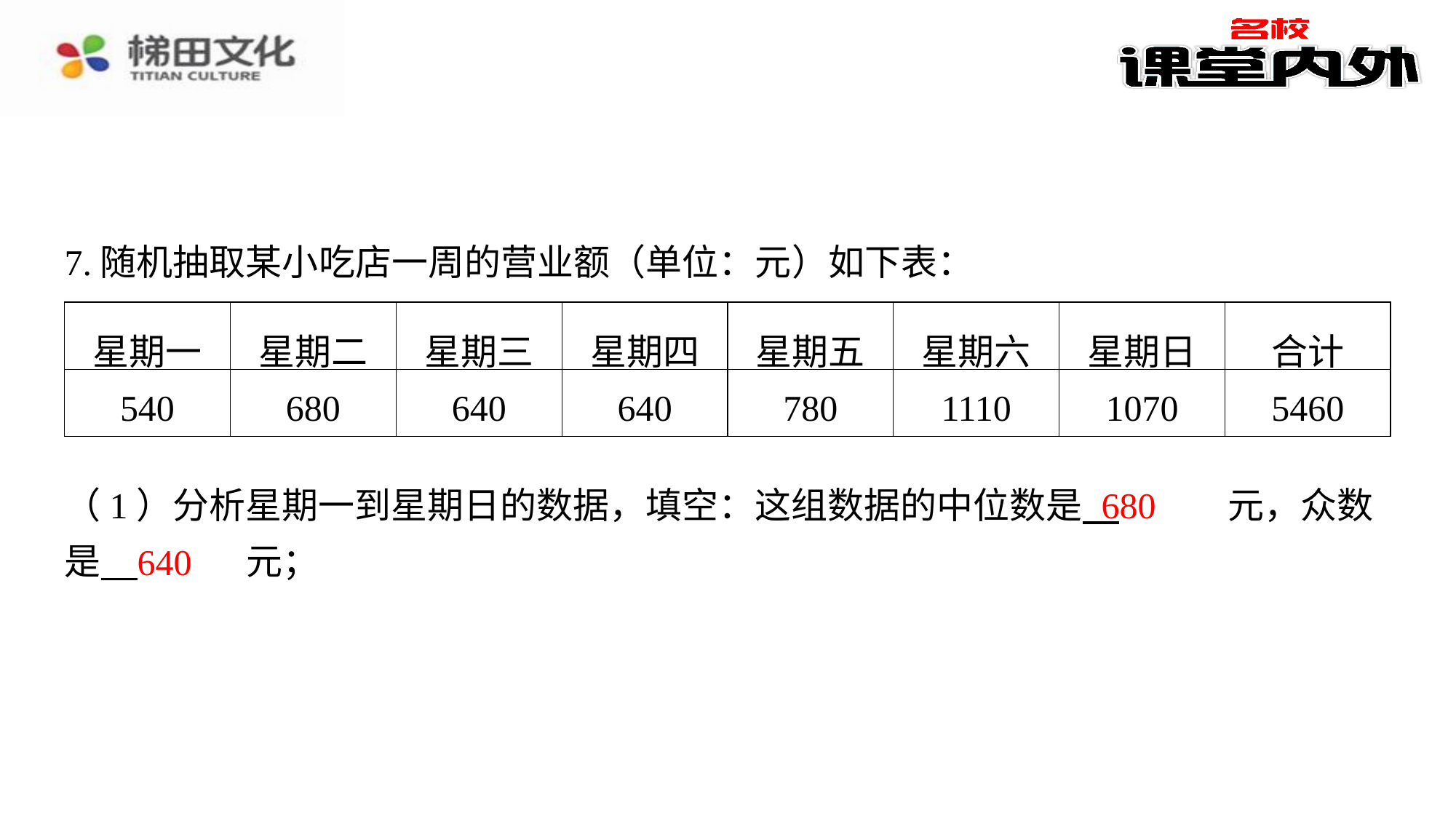

7.随机抽取某小吃店一周的营业额（单位：元）如下表：
| 星期一 | 星期二 | 星期三 | 星期四 | 星期五 | 星期六 | 星期日 | 合计 |
| --- | --- | --- | --- | --- | --- | --- | --- |
| 540 | 680 | 640 | 640 | 780 | 1110 | 1070 | 5460 |
680
（1）分析星期一到星期日的数据，填空：这组数据的中位数是 　680　⁠元，众数是 　640　⁠元；
640